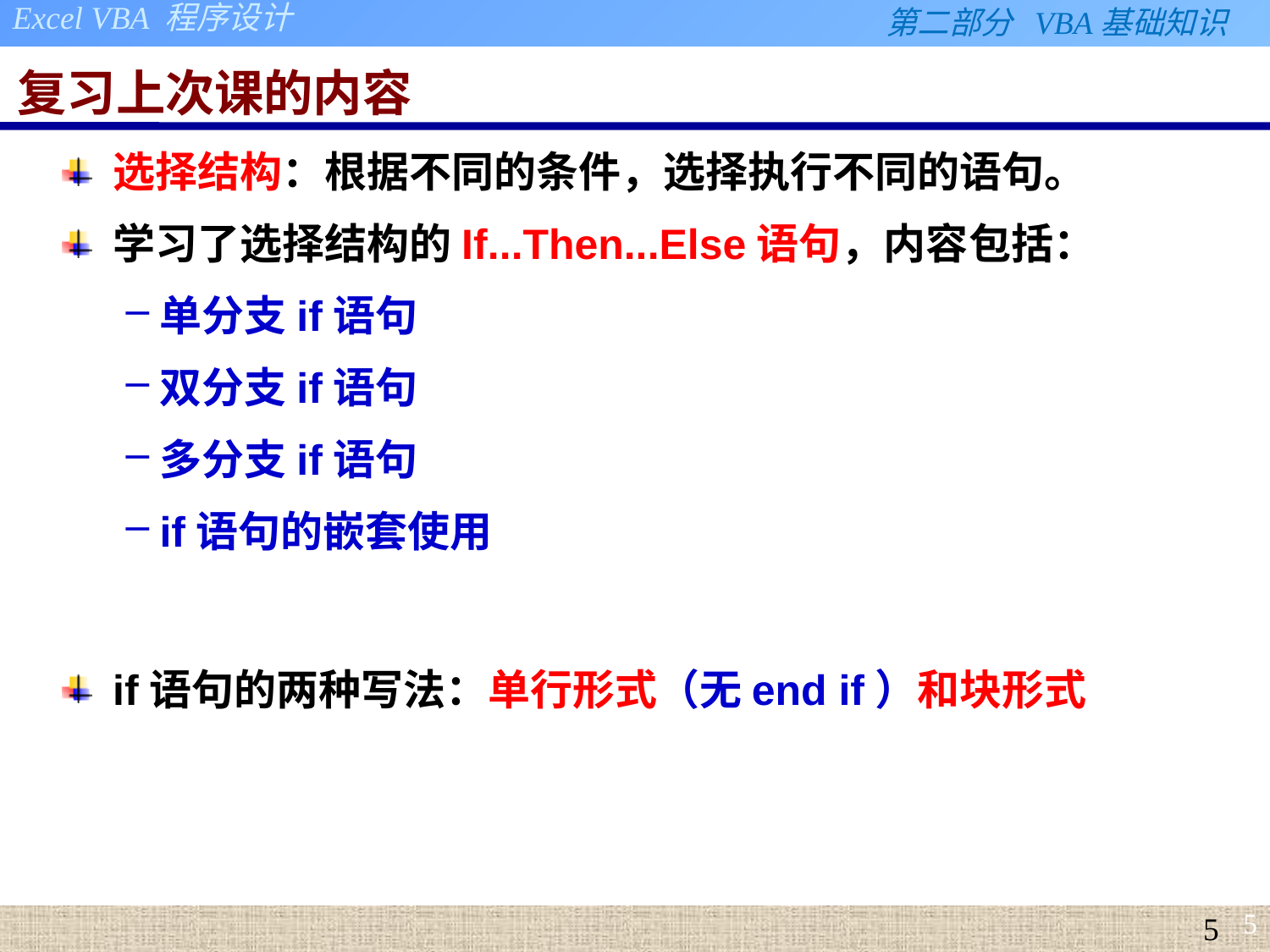

# 复习上次课的内容
选择结构：根据不同的条件，选择执行不同的语句。
学习了选择结构的If...Then...Else语句，内容包括：
单分支if语句
双分支if语句
多分支if语句
if语句的嵌套使用

if语句的两种写法：单行形式（无end if）和块形式
5